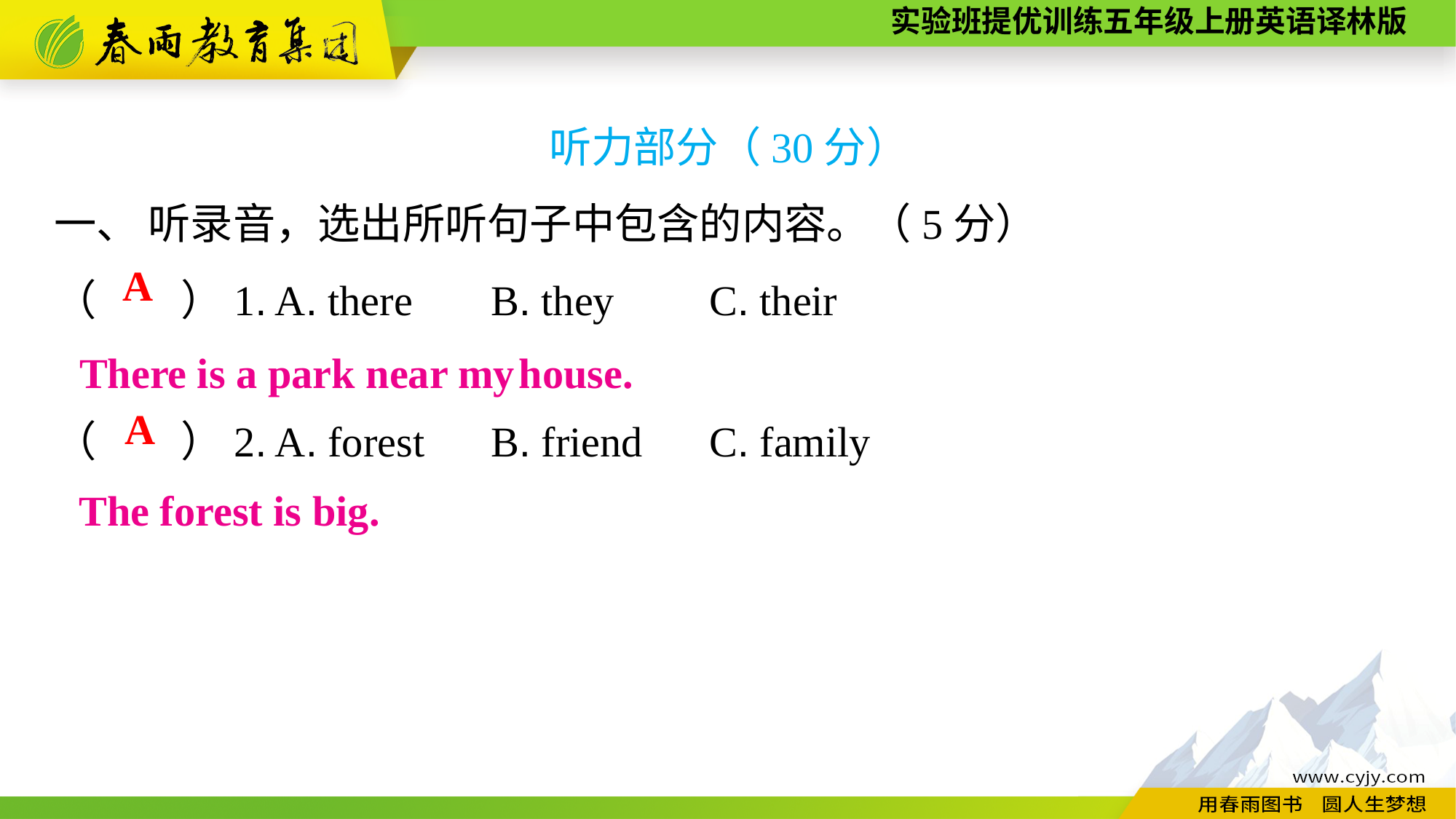

听力部分（30分）
一、 听录音，选出所听句子中包含的内容。（5分）
（　　）1. A. there	B. they	C. their

（　　）2. A. forest	B. friend	C. family
A
There is a park near my house.
A
The forest is big.